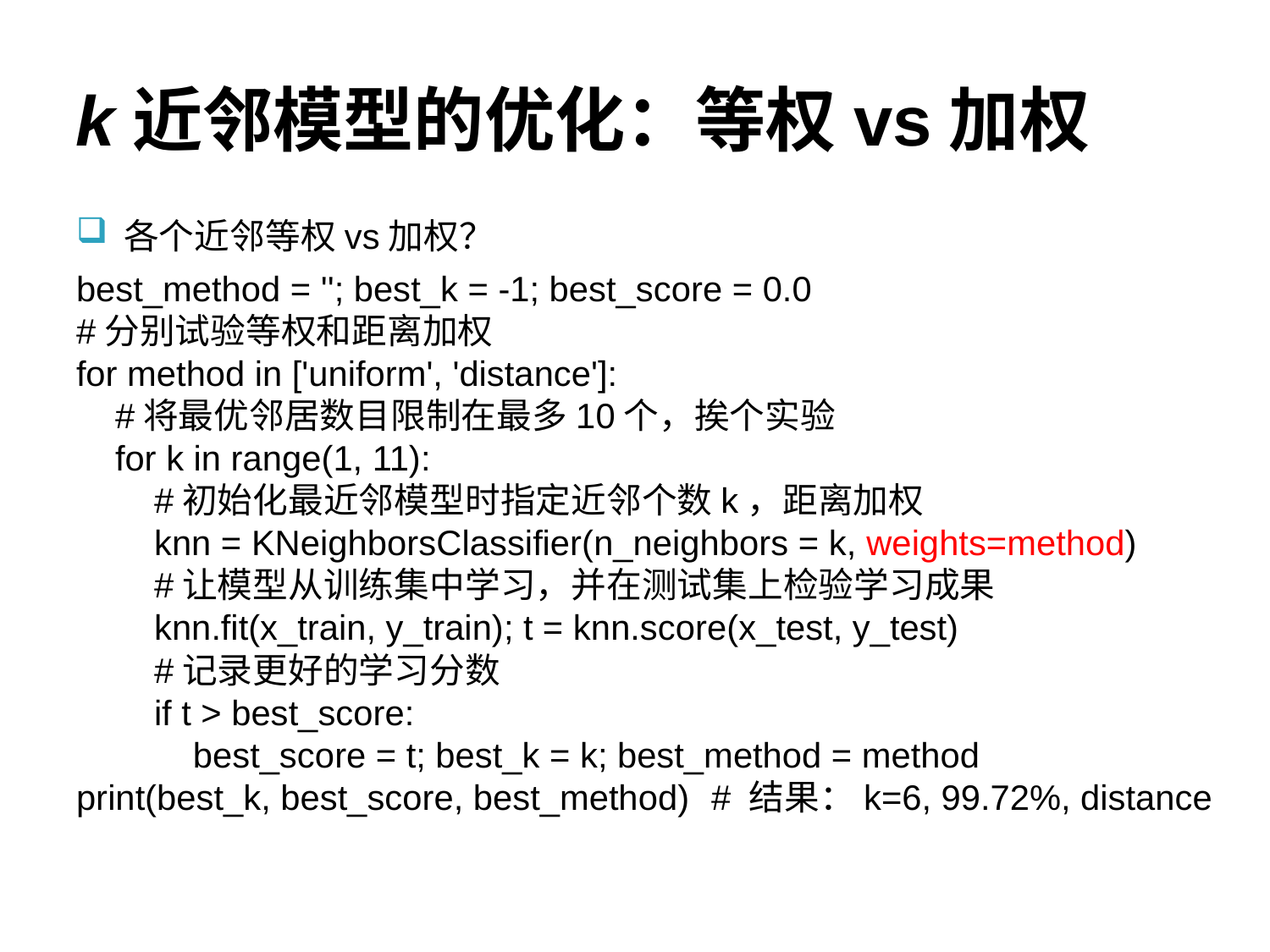

# k近邻模型的优化：等权vs加权
各个近邻等权vs加权？
best_method = ''; best_k = -1; best_score = 0.0
#分别试验等权和距离加权
for method in ['uniform', 'distance']:
    #将最优邻居数目限制在最多10个，挨个实验
    for k in range(1, 11):
        #初始化最近邻模型时指定近邻个数k，距离加权
        knn = KNeighborsClassifier(n_neighbors = k, weights=method)
        #让模型从训练集中学习，并在测试集上检验学习成果
        knn.fit(x_train, y_train); t = knn.score(x_test, y_test)
        #记录更好的学习分数
        if t > best_score:
            best_score = t; best_k = k; best_method = method
print(best_k, best_score, best_method)	# 结果：k=6, 99.72%, distance